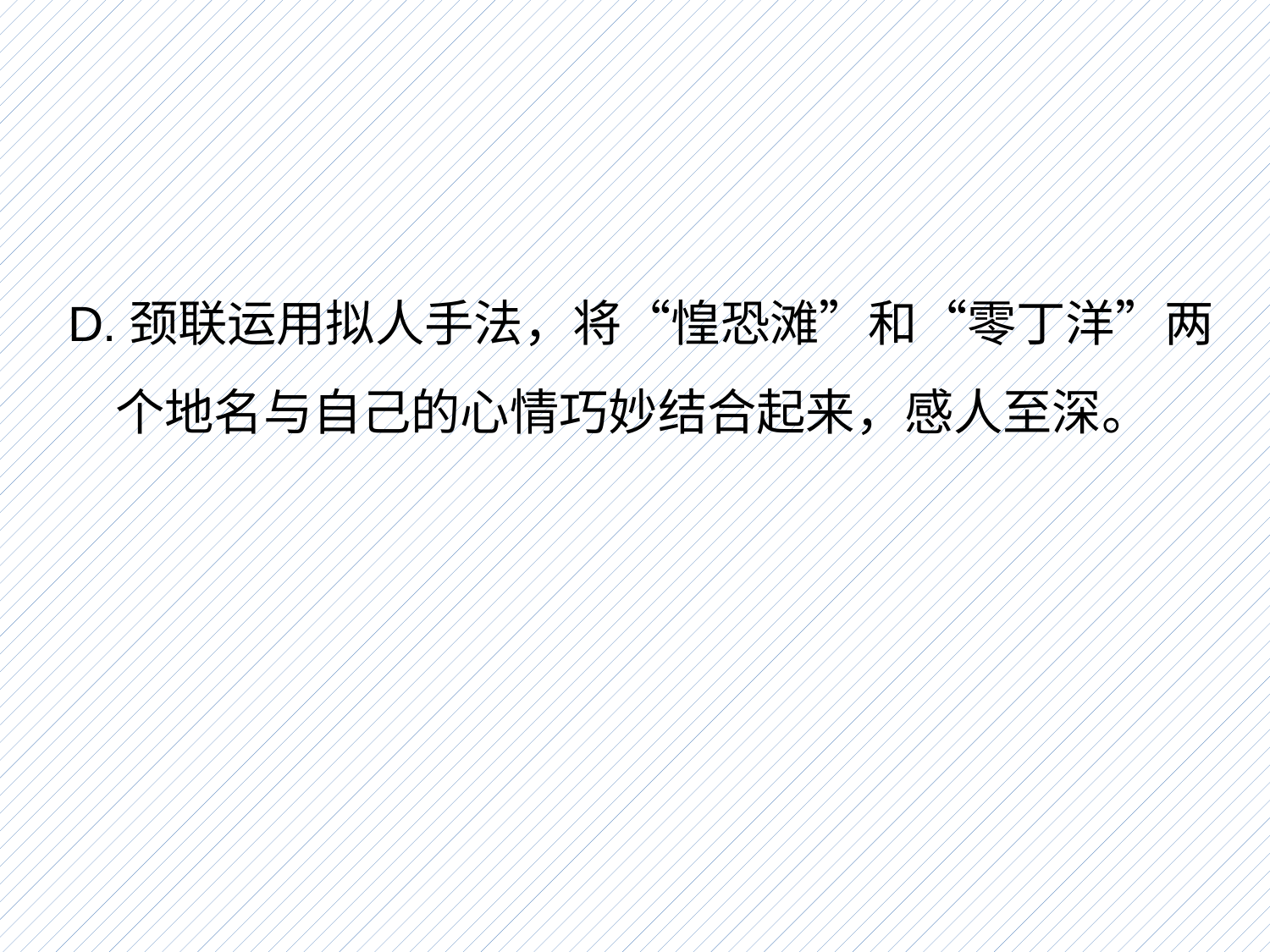

D.颈联运用拟人手法，将“惶恐滩”和“零丁洋”两个地名与自己的心情巧妙结合起来，感人至深。